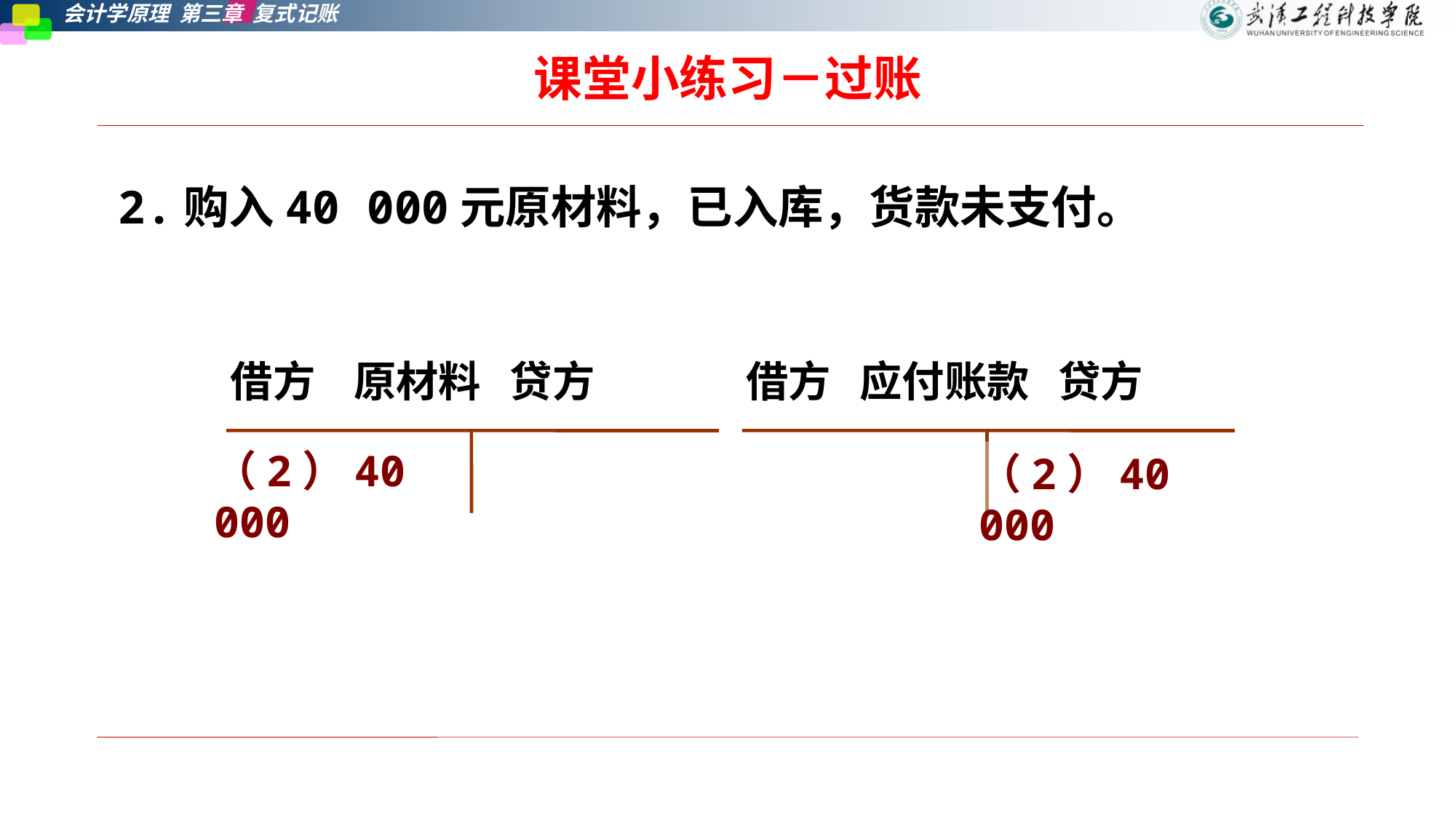

# 课堂小练习－过账
2.购入40 000元原材料，已入库，货款未支付。
借方    原材料   贷方

借方   应付账款   贷方

（2）40 000
（2）40 000